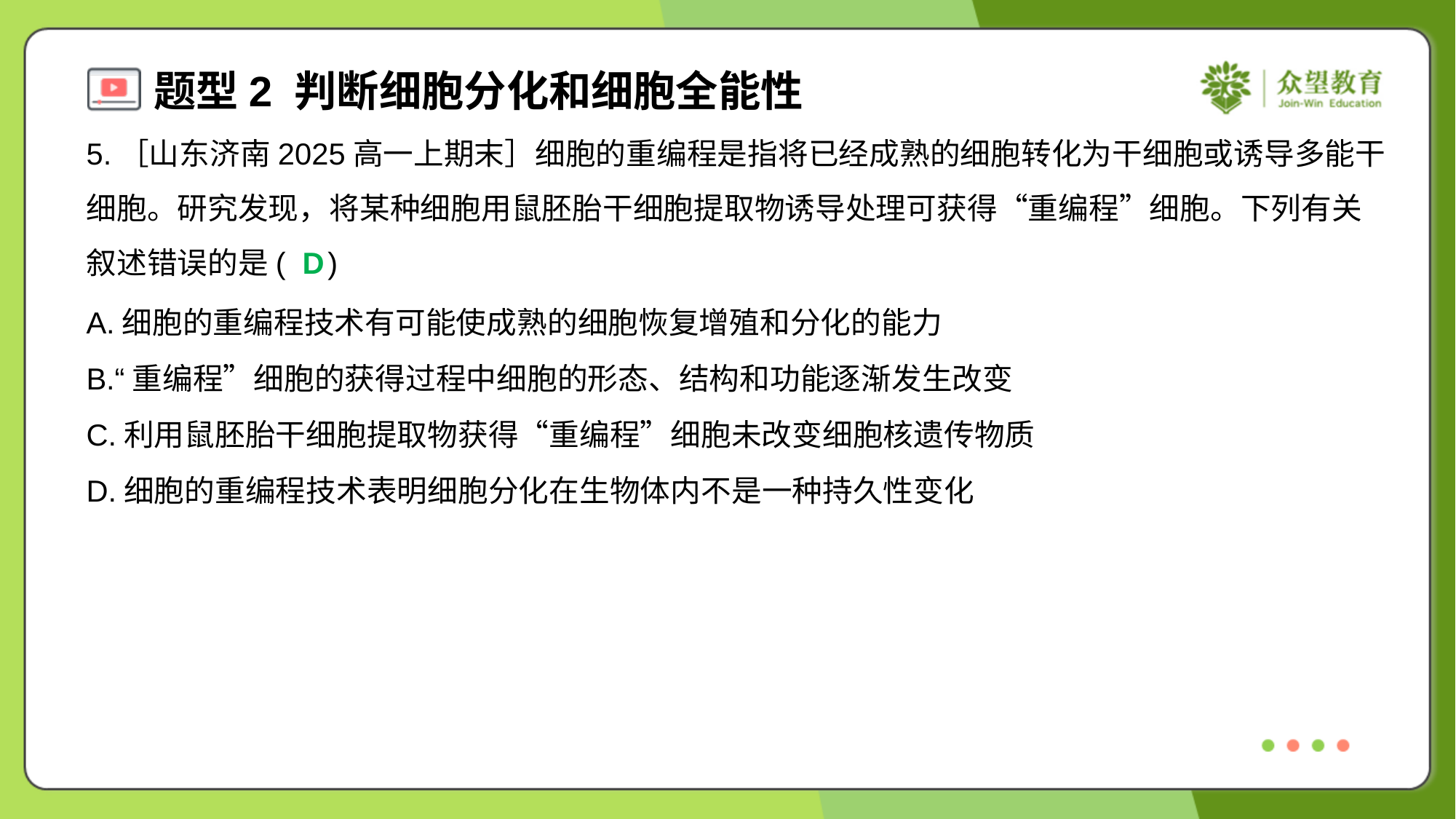

5.［山东济南2025高一上期末］细胞的重编程是指将已经成熟的细胞转化为干细胞或诱导多能干
细胞。研究发现，将某种细胞用鼠胚胎干细胞提取物诱导处理可获得“重编程”细胞。下列有关
叙述错误的是(     )
D
A.细胞的重编程技术有可能使成熟的细胞恢复增殖和分化的能力
B.“重编程”细胞的获得过程中细胞的形态、结构和功能逐渐发生改变
C.利用鼠胚胎干细胞提取物获得“重编程”细胞未改变细胞核遗传物质
D.细胞的重编程技术表明细胞分化在生物体内不是一种持久性变化